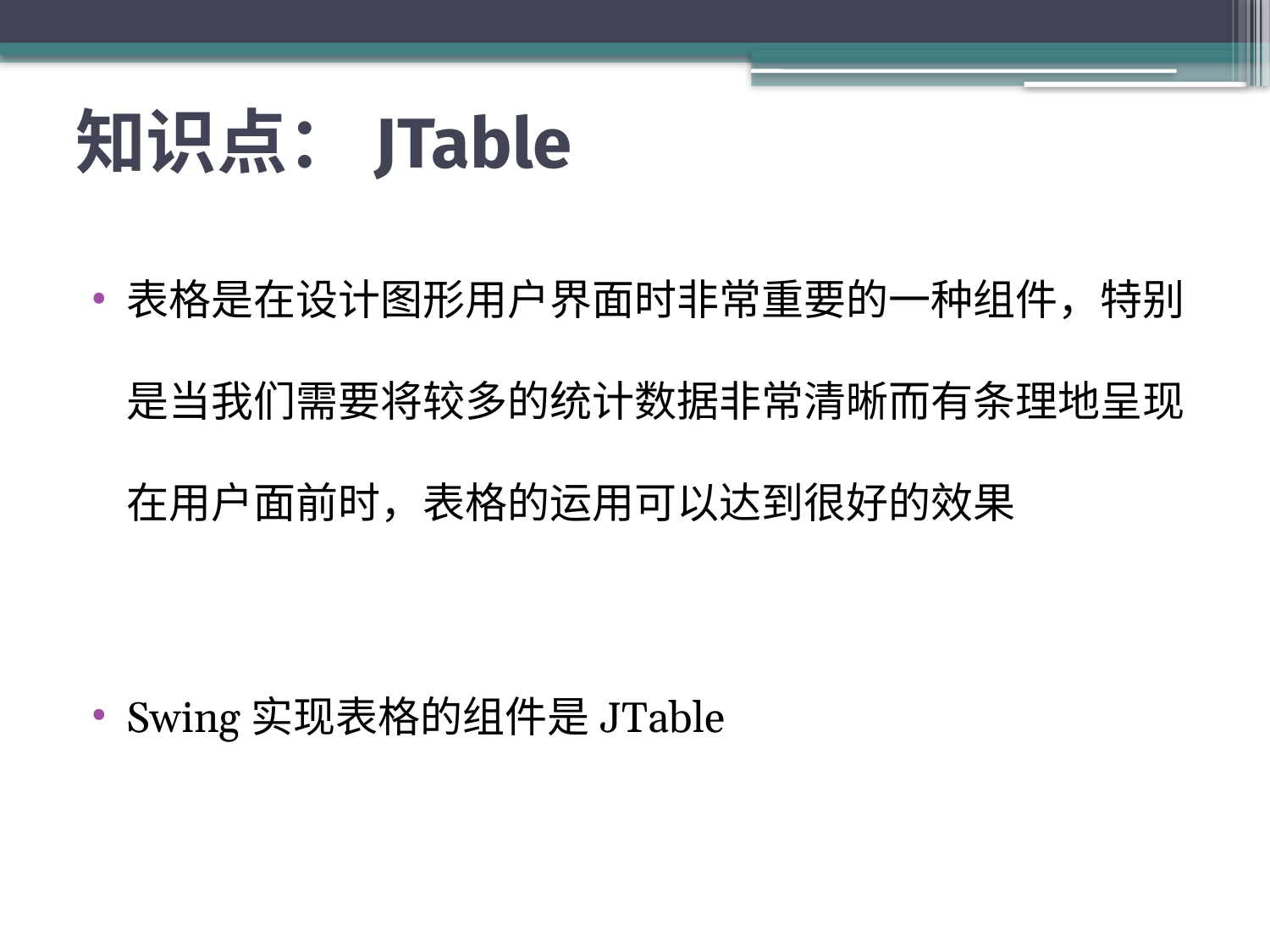

# 知识点：JTable
表格是在设计图形用户界面时非常重要的一种组件，特别是当我们需要将较多的统计数据非常清晰而有条理地呈现在用户面前时，表格的运用可以达到很好的效果

Swing实现表格的组件是JTable